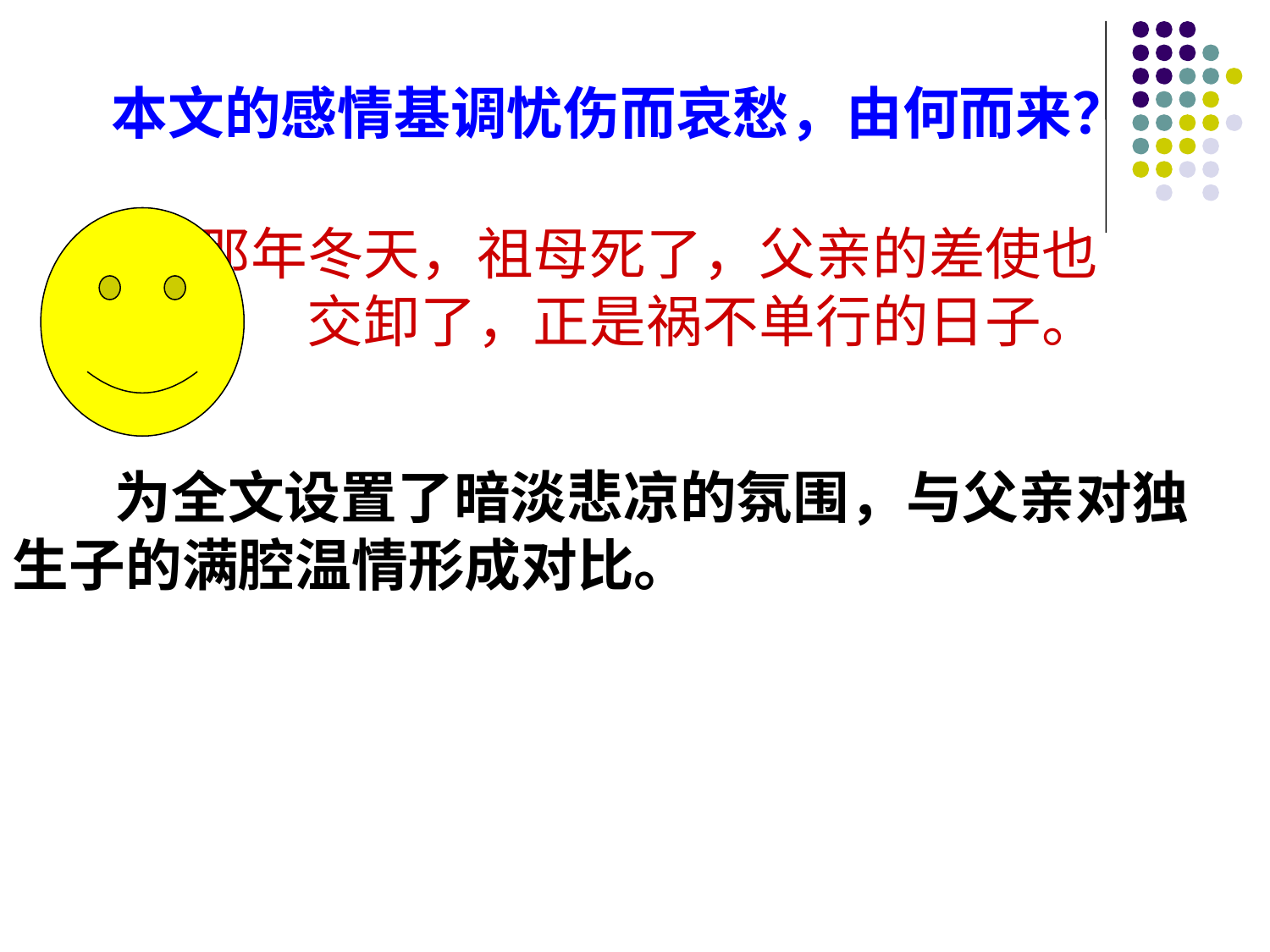

# 本文的感情基调忧伤而哀愁，由何而来？

                 那年冬天，祖母死了，父亲的差使也交卸了，正是祸不单行的日子。
       为全文设置了暗淡悲凉的氛围，与父亲对独生子的满腔温情形成对比。